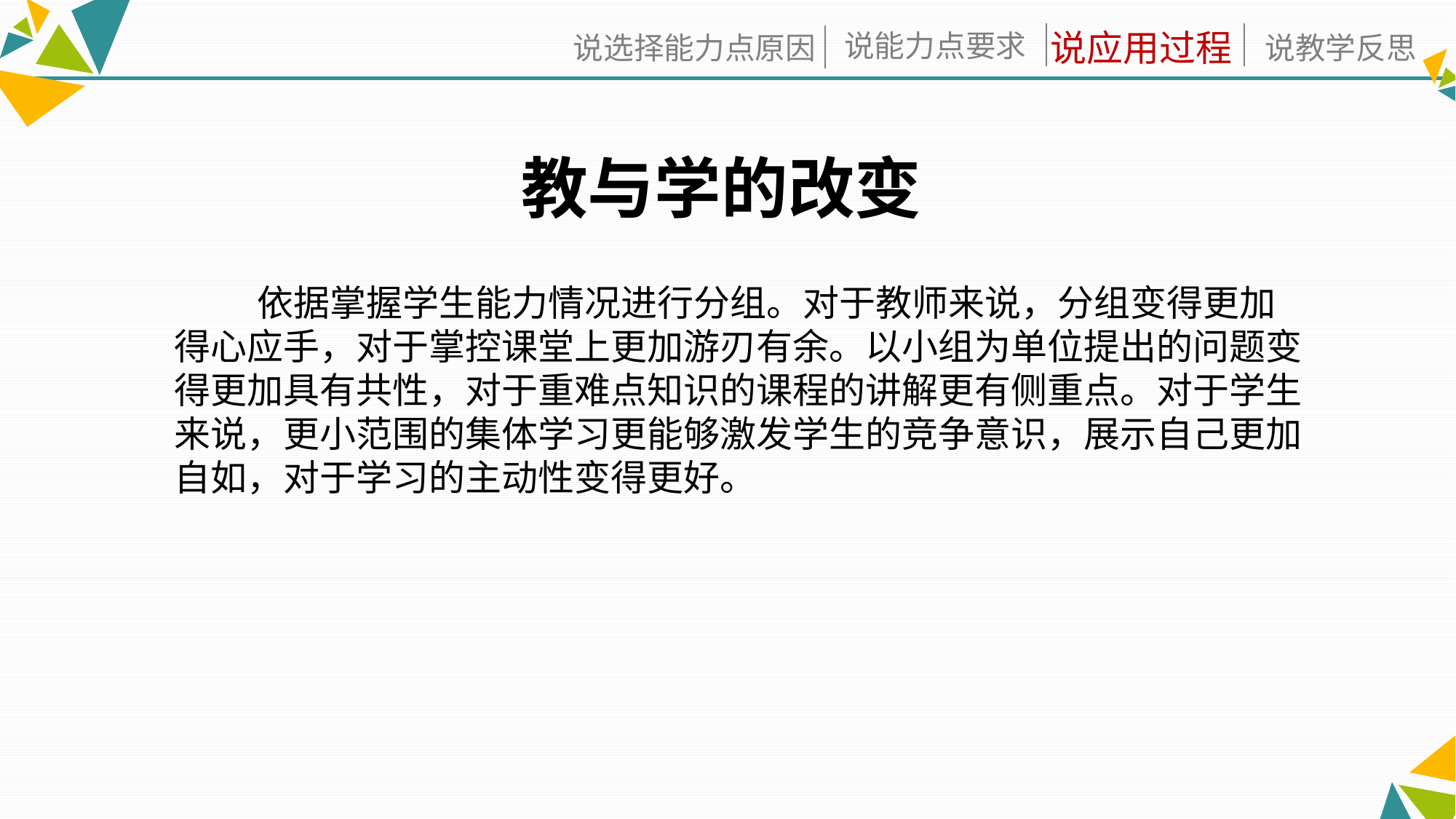

教与学的改变
         依据掌握学生能力情况进行分组。对于教师来说，分组变得更加得心应手，对于掌控课堂上更加游刃有余。以小组为单位提出的问题变得更加具有共性，对于重难点知识的课程的讲解更有侧重点。对于学生来说，更小范围的集体学习更能够激发学生的竞争意识，展示自己更加自如，对于学习的主动性变得更好。